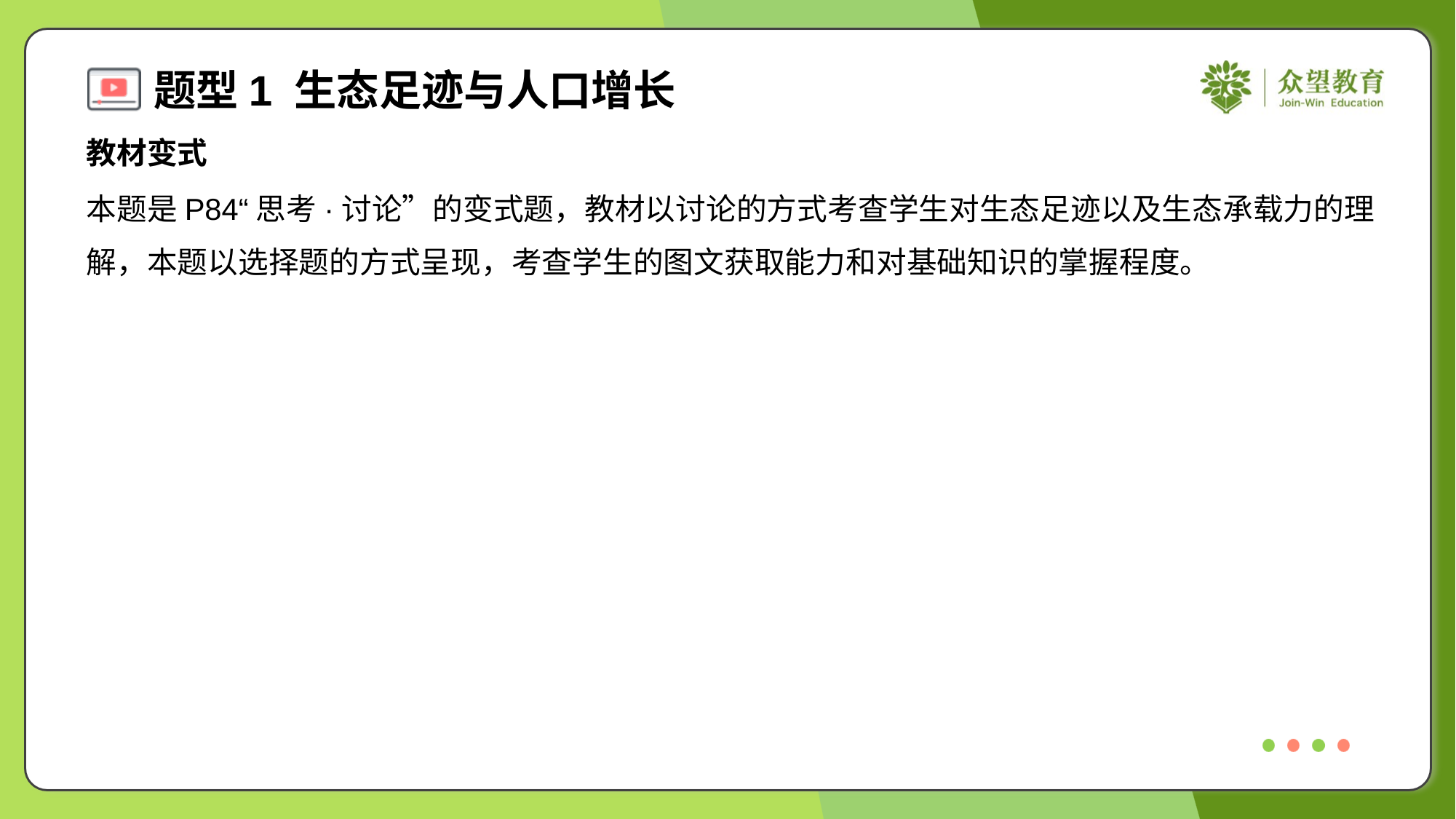

教材变式
本题是P84“思考·讨论”的变式题，教材以讨论的方式考查学生对生态足迹以及生态承载力的理
解，本题以选择题的方式呈现，考查学生的图文获取能力和对基础知识的掌握程度。